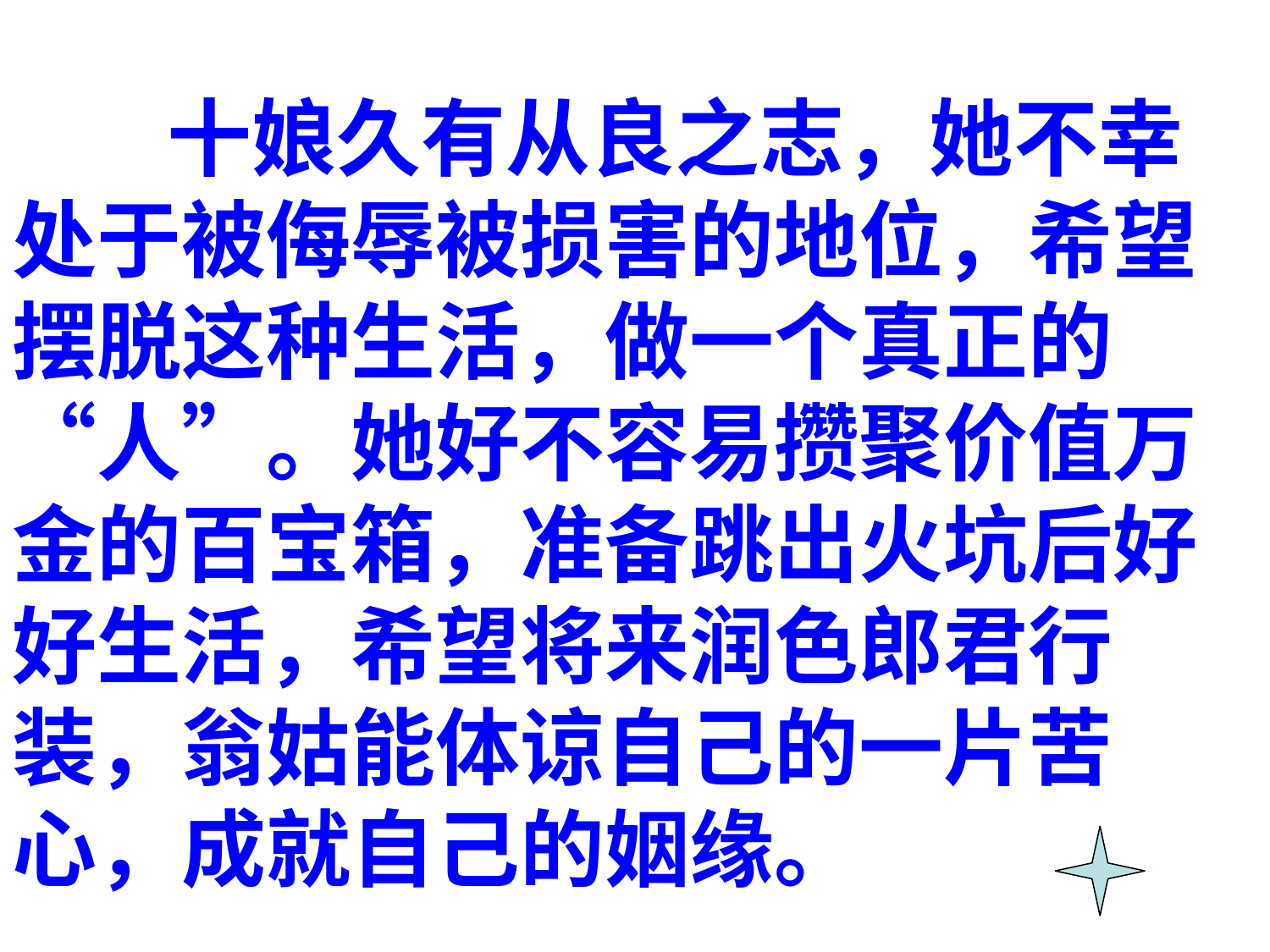

十娘久有从良之志，她不幸处于被侮辱被损害的地位，希望摆脱这种生活，做一个真正的“人”。她好不容易攒聚价值万金的百宝箱，准备跳出火坑后好好生活，希望将来润色郎君行装，翁姑能体谅自己的一片苦心，成就自己的姻缘。